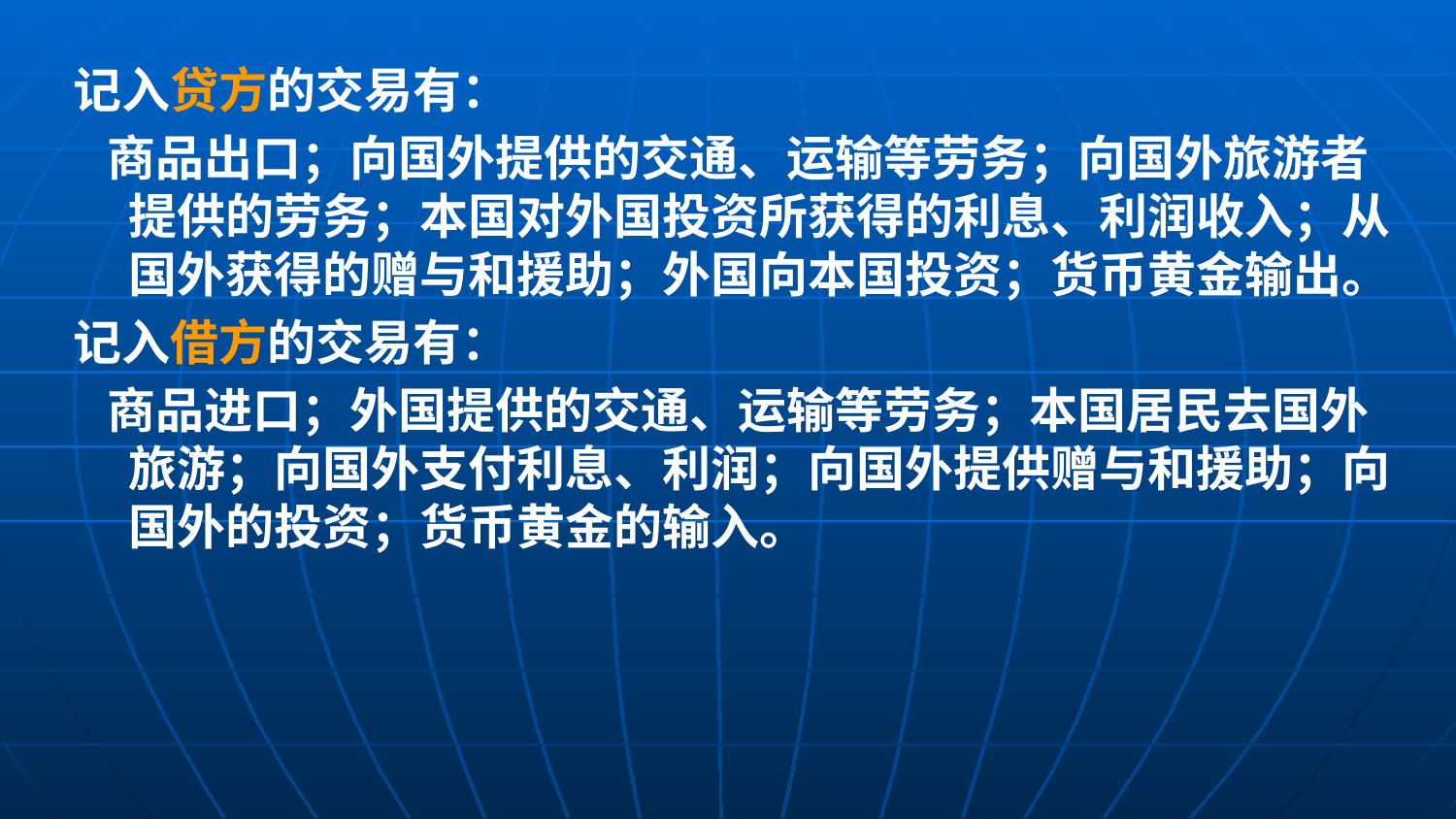

记入贷方的交易有：
  商品出口；向国外提供的交通、运输等劳务；向国外旅游者提供的劳务；本国对外国投资所获得的利息、利润收入；从国外获得的赠与和援助；外国向本国投资；货币黄金输出。
记入借方的交易有：
  商品进口；外国提供的交通、运输等劳务；本国居民去国外旅游；向国外支付利息、利润；向国外提供赠与和援助；向国外的投资；货币黄金的输入。